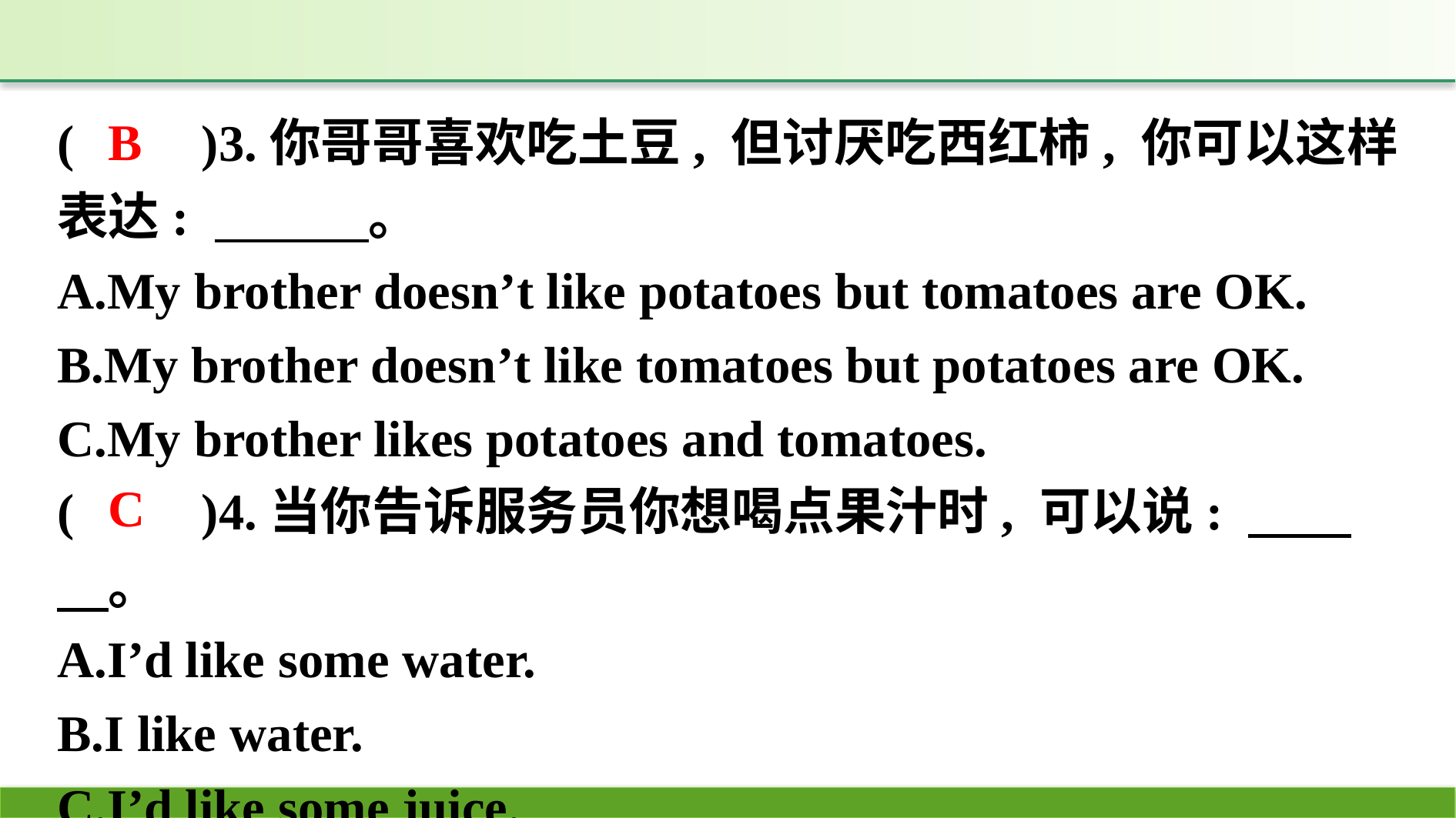

(　　)3.你哥哥喜欢吃土豆, 但讨厌吃西红柿, 你可以这样表达: 　　　。
A.My brother doesn’t like potatoes but tomatoes are OK.
B.My brother doesn’t like tomatoes but potatoes are OK.
C.My brother likes potatoes and tomatoes.
(　　)4.当你告诉服务员你想喝点果汁时, 可以说: 　　　。
A.I’d like some water.
B.I like water.
C.I’d like some juice.
B
C